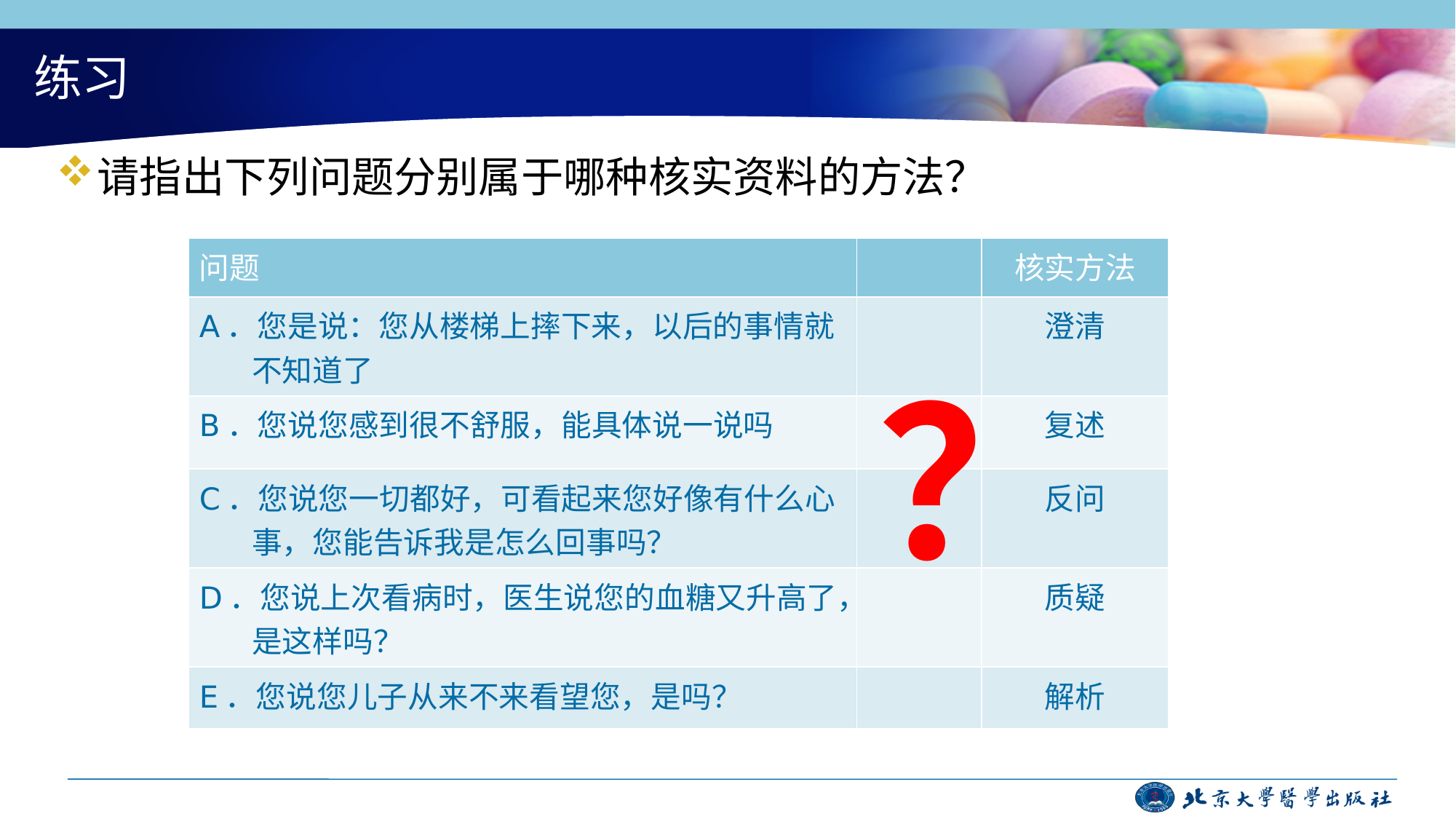

# 练习
请指出下列问题分别属于哪种核实资料的方法？

| 问题 |  | 核实方法 |
| --- | --- | --- |
| A．您是说：您从楼梯上摔下来，以后的事情就不知道了 |  | 澄清 |
| B．您说您感到很不舒服，能具体说一说吗 |  | 复述 |
| C．您说您一切都好，可看起来您好像有什么心事，您能告诉我是怎么回事吗？ |  | 反问 |
| D．您说上次看病时，医生说您的血糖又升高了，是这样吗？ |  | 质疑 |
| E．您说您儿子从来不来看望您，是吗？ |  | 解析 |
？